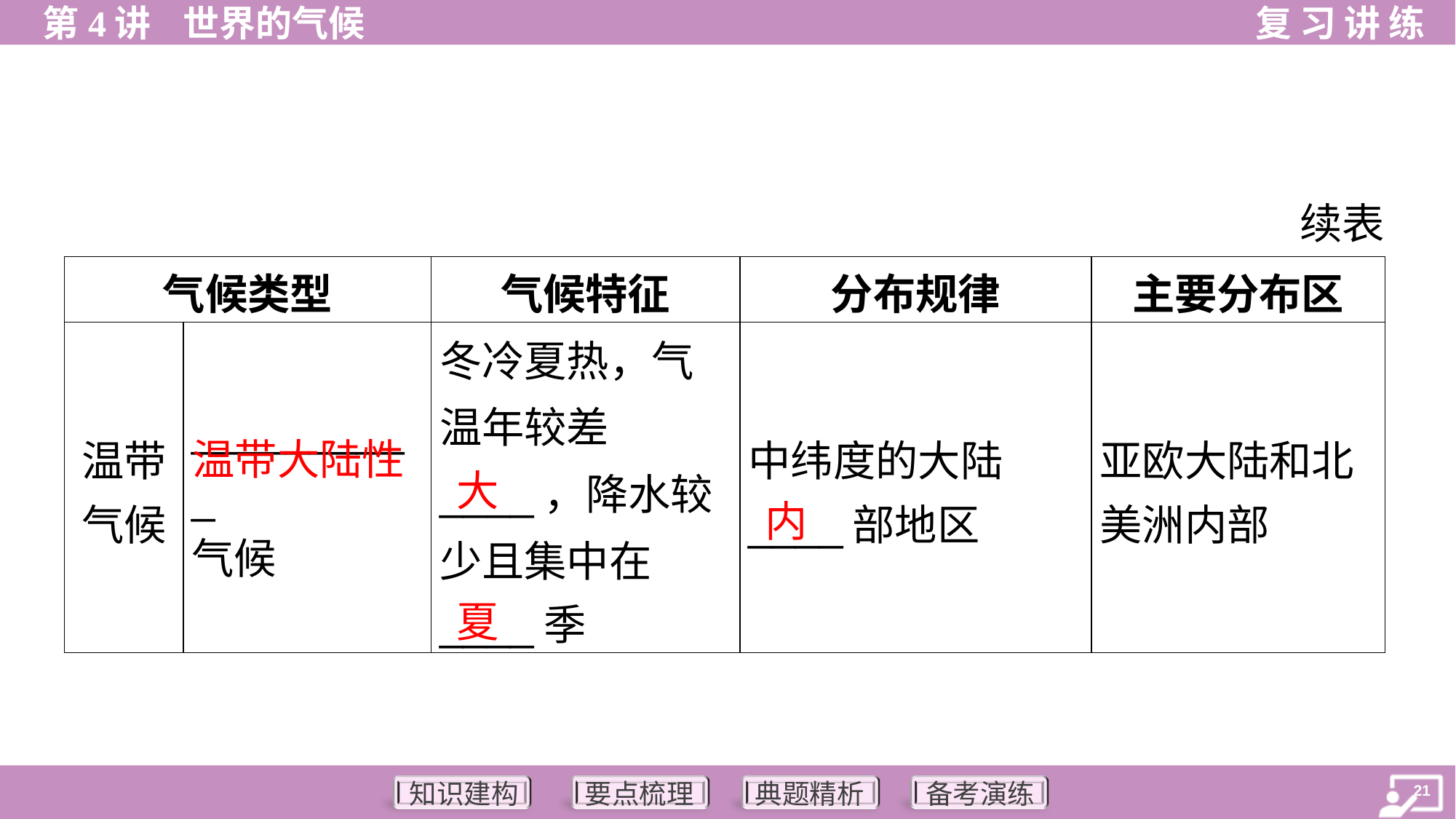

续表
| 气候类型 |  | 气候特征 | 分布规律 | 主要分布区 |
| --- | --- | --- | --- | --- |
| 温带 气候 | \_\_\_\_\_\_\_\_\_\_ 气候 | 冬冷夏热，气 温年较差 \_\_\_\_，降水较 少且集中在 \_\_\_\_季 | 中纬度的大陆 \_\_\_\_部地区 | 亚欧大陆和北 美洲内部 |
温带大陆性
大
内
夏